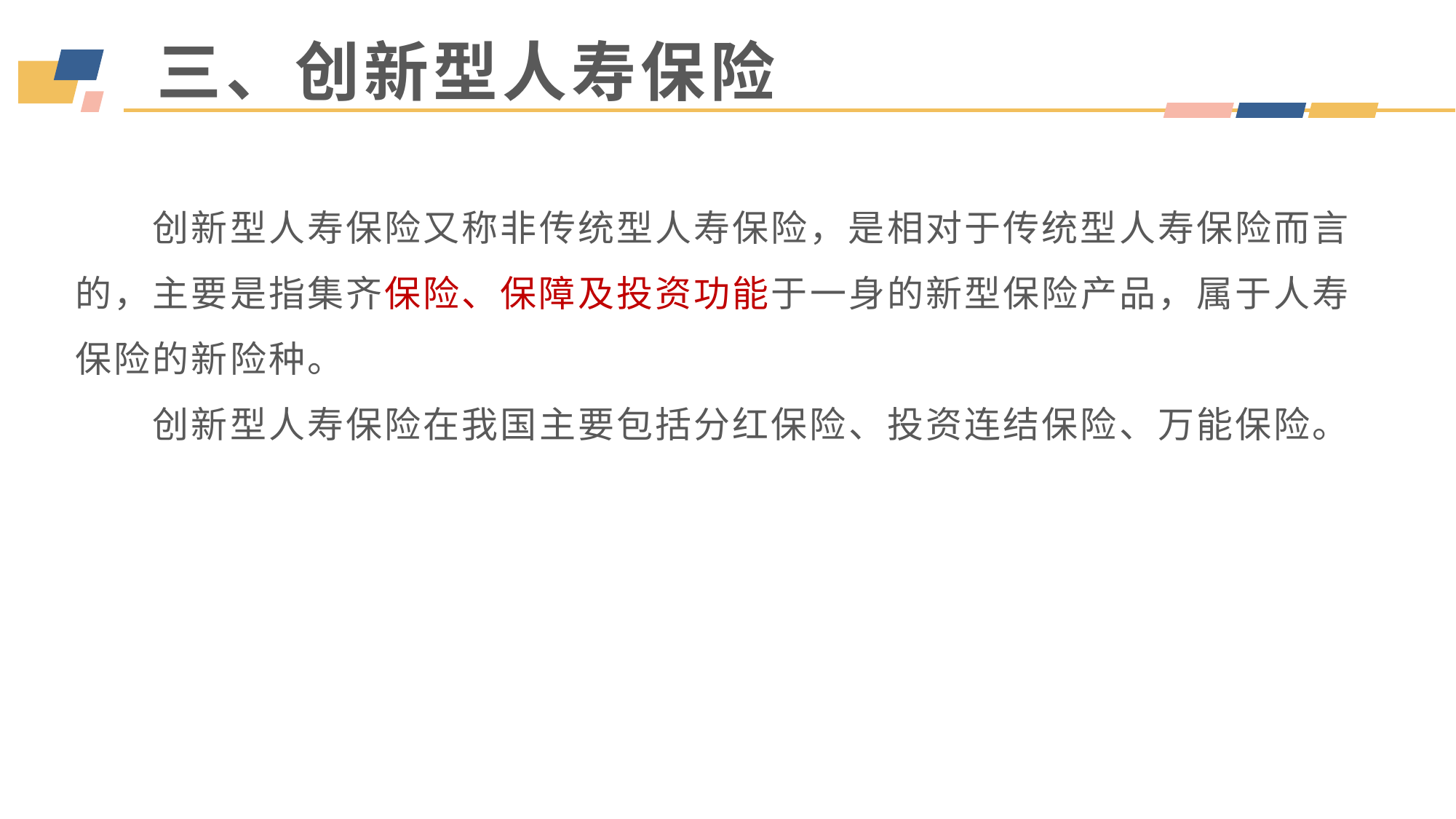

三、创新型人寿保险

　　创新型人寿保险又称非传统型人寿保险，是相对于传统型人寿保险而言的，主要是指集齐保险、保障及投资功能于一身的新型保险产品，属于人寿保险的新险种。
　　创新型人寿保险在我国主要包括分红保险、投资连结保险、万能保险。